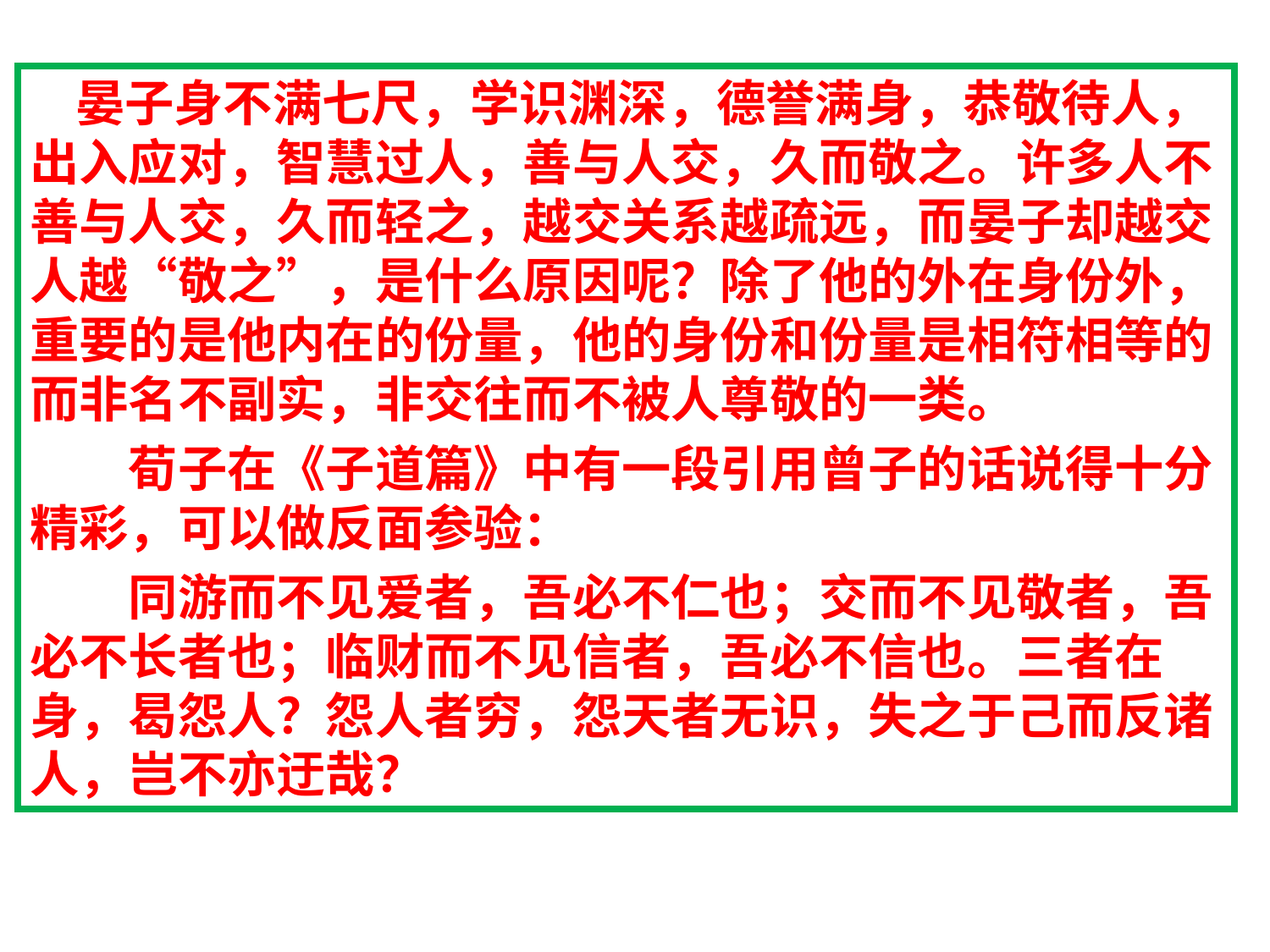

晏子身不满七尺，学识渊深，德誉满身，恭敬待人，出入应对，智慧过人，善与人交，久而敬之。许多人不善与人交，久而轻之，越交关系越疏远，而晏子却越交人越“敬之”，是什么原因呢？除了他的外在身份外，重要的是他内在的份量，他的身份和份量是相符相等的而非名不副实，非交往而不被人尊敬的一类。
　　荀子在《子道篇》中有一段引用曾子的话说得十分精彩，可以做反面参验：
　　同游而不见爱者，吾必不仁也；交而不见敬者，吾必不长者也；临财而不见信者，吾必不信也。三者在身，曷怨人？怨人者穷，怨天者无识，失之于己而反诸人，岂不亦迂哉？